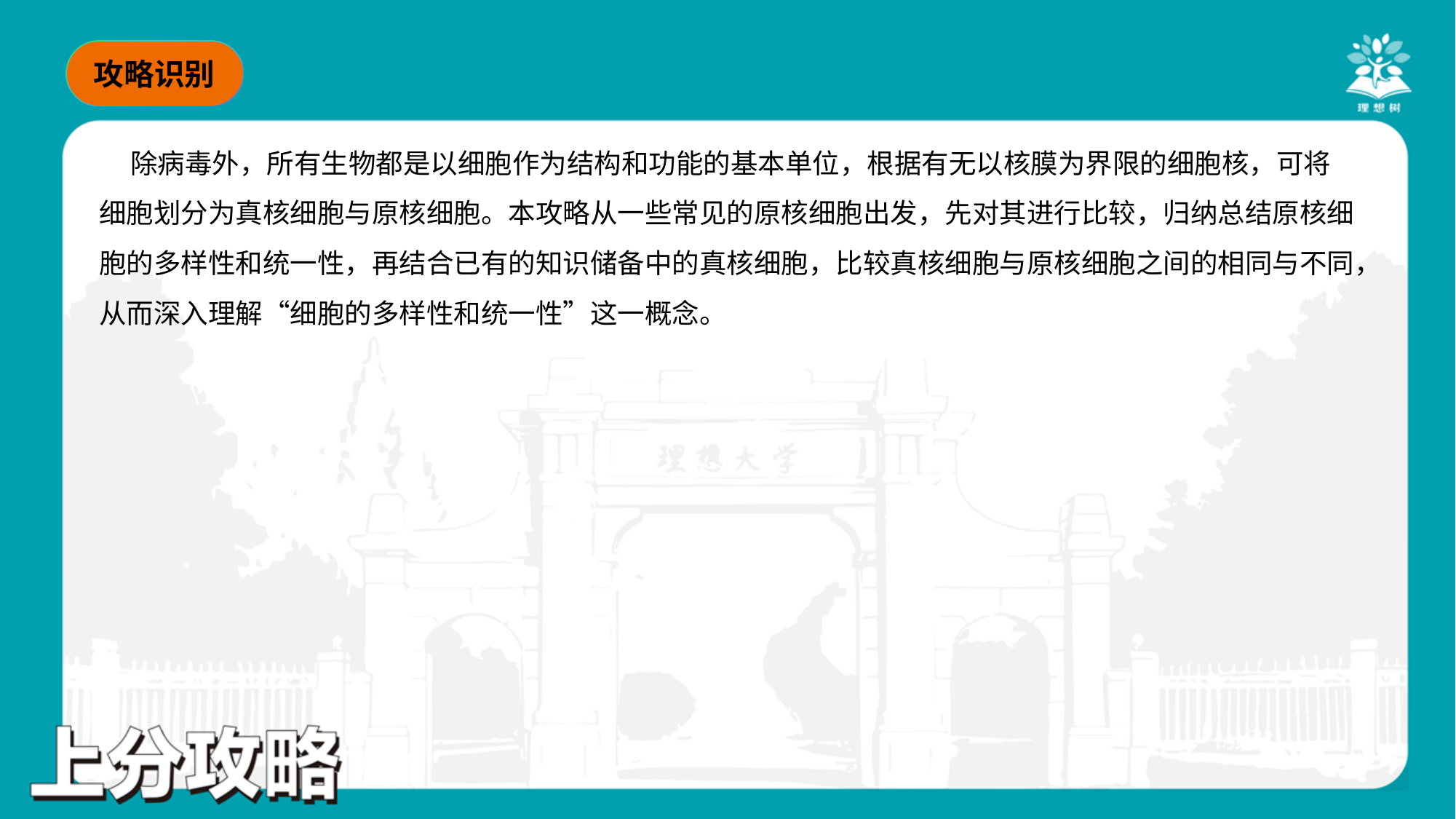

除病毒外，所有生物都是以细胞作为结构和功能的基本单位，根据有无以核膜为界限的细胞核，可将
细胞划分为真核细胞与原核细胞。本攻略从一些常见的原核细胞出发，先对其进行比较，归纳总结原核细
胞的多样性和统一性，再结合已有的知识储备中的真核细胞，比较真核细胞与原核细胞之间的相同与不同，
从而深入理解“细胞的多样性和统一性”这一概念。